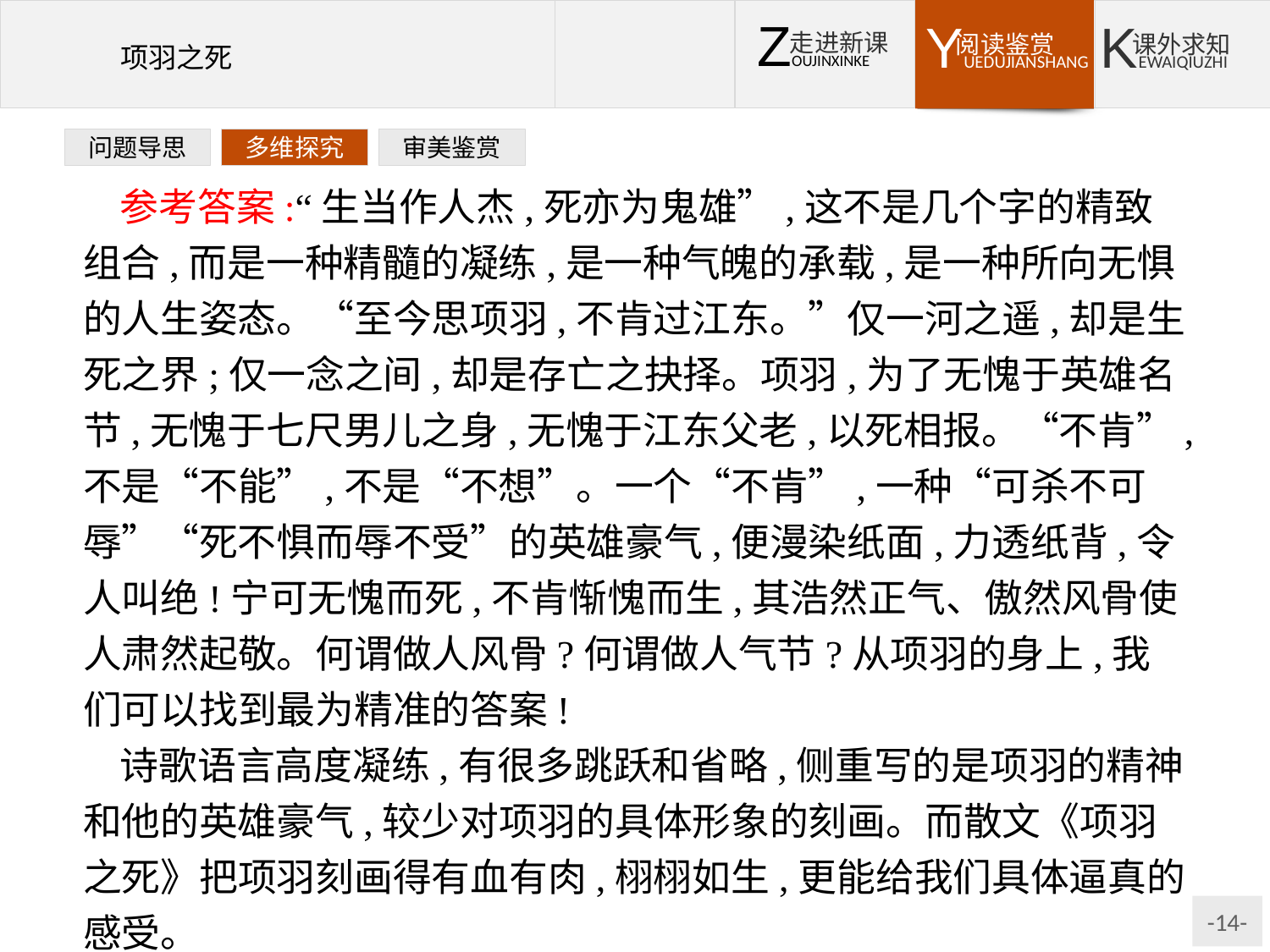

问题导思
多维探究
审美鉴赏
参考答案:“生当作人杰,死亦为鬼雄”,这不是几个字的精致组合,而是一种精髓的凝练,是一种气魄的承载,是一种所向无惧的人生姿态。“至今思项羽,不肯过江东。”仅一河之遥,却是生死之界;仅一念之间,却是存亡之抉择。项羽,为了无愧于英雄名节,无愧于七尺男儿之身,无愧于江东父老,以死相报。“不肯”,不是“不能”,不是“不想”。一个“不肯”,一种“可杀不可辱”“死不惧而辱不受”的英雄豪气,便漫染纸面,力透纸背,令人叫绝!宁可无愧而死,不肯惭愧而生,其浩然正气、傲然风骨使人肃然起敬。何谓做人风骨?何谓做人气节?从项羽的身上,我们可以找到最为精准的答案!
诗歌语言高度凝练,有很多跳跃和省略,侧重写的是项羽的精神和他的英雄豪气,较少对项羽的具体形象的刻画。而散文《项羽之死》把项羽刻画得有血有肉,栩栩如生,更能给我们具体逼真的感受。